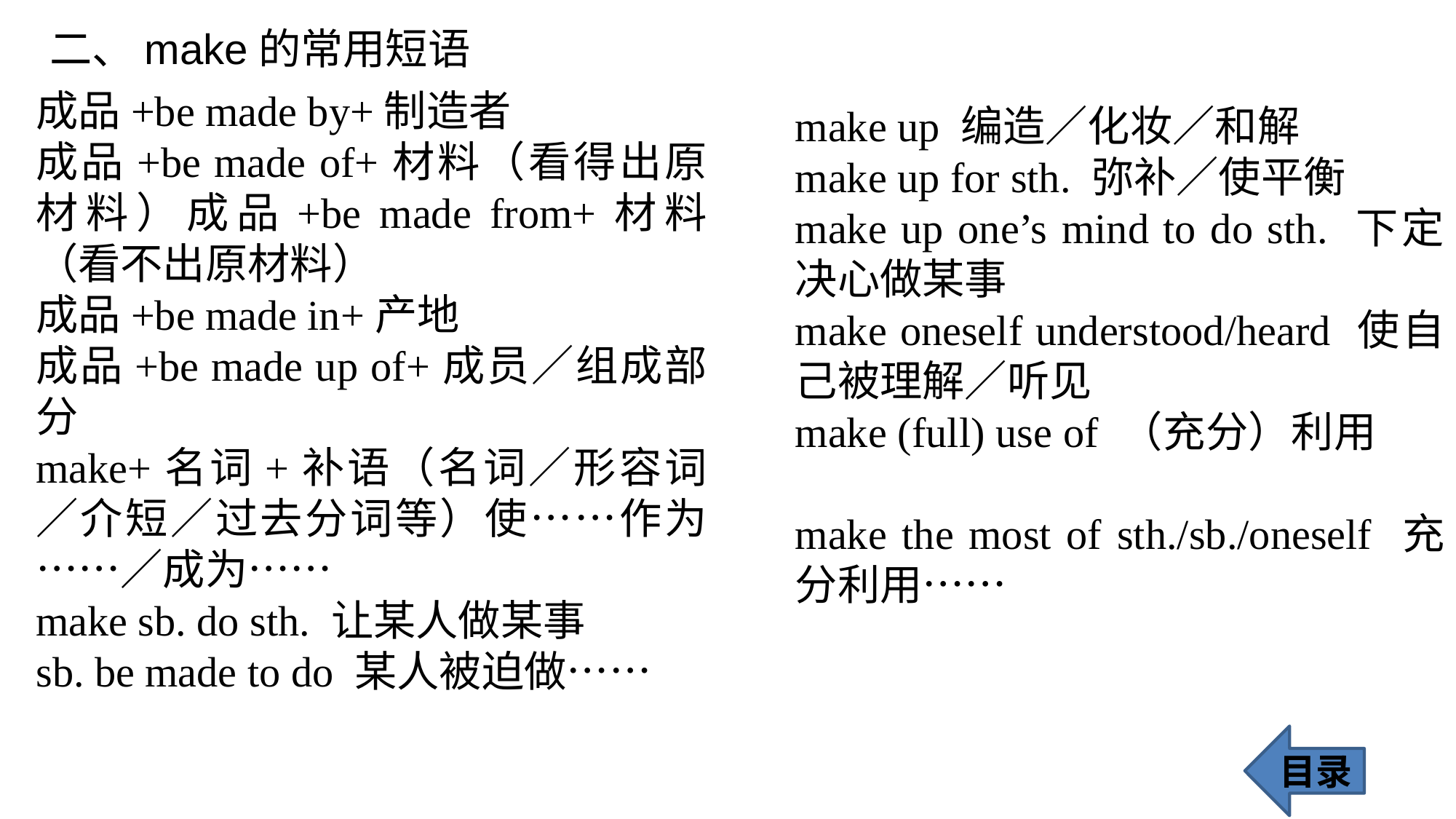

二、make的常用短语
成品+be made by+制造者
成品+be made of+材料（看得出原材料）成品+be made from+材料（看不出原材料）
成品+be made in+产地
成品+be made up of+成员／组成部分
make+名词+补语（名词／形容词／介短／过去分词等）使……作为……／成为……
make sb. do sth. 让某人做某事
sb. be made to do 某人被迫做……

make up 编造／化妆／和解
make up for sth. 弥补／使平衡
make up one’s mind to do sth. 下定决心做某事
make oneself understood/heard 使自己被理解／听见
make (full) use of （充分）利用
make the most of sth./sb./oneself 充分利用……
目录
73